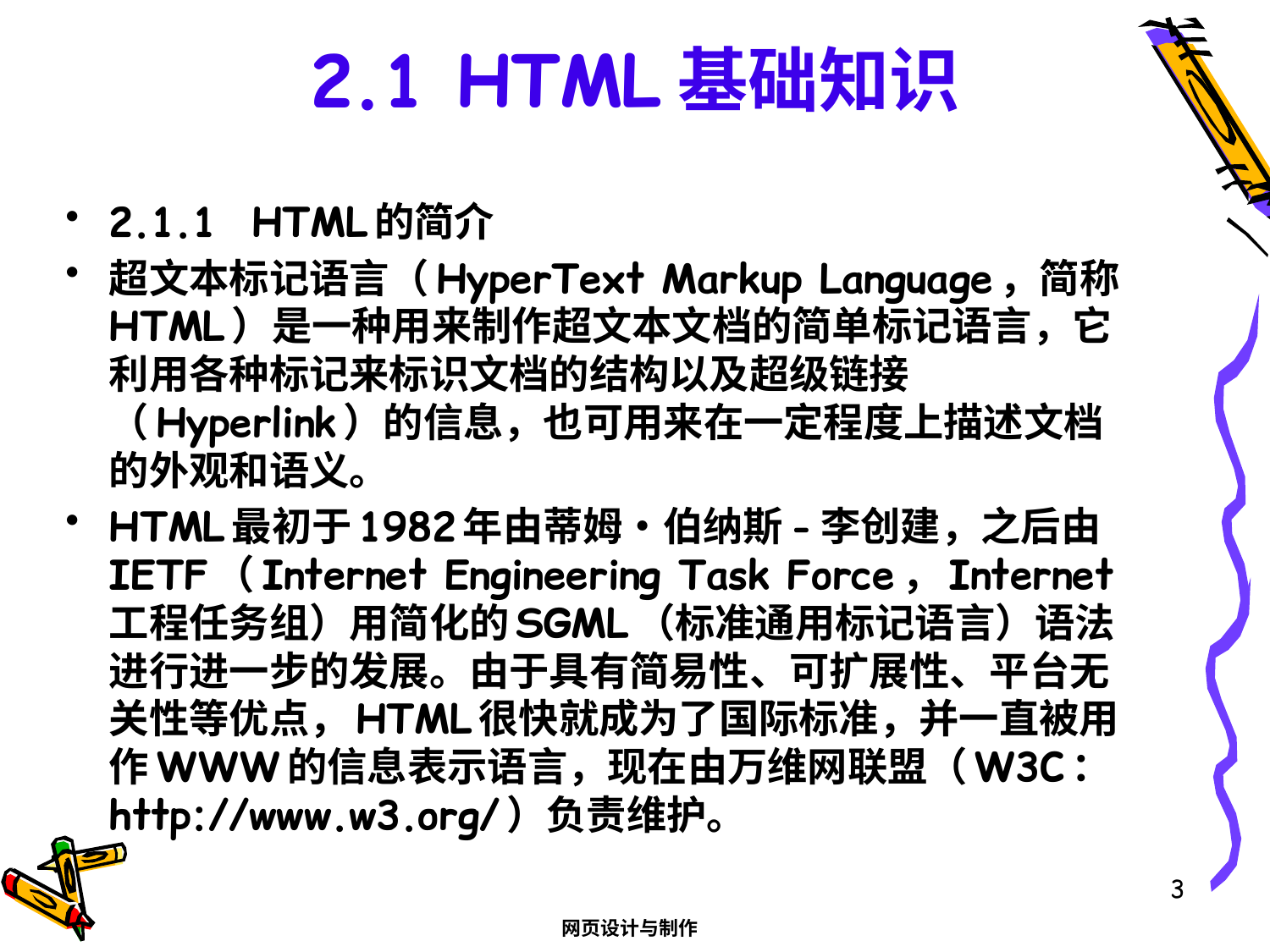

# 2.1 HTML基础知识
2.1.1  HTML的简介
超文本标记语言（HyperText Markup Language，简称HTML）是一种用来制作超文本文档的简单标记语言，它利用各种标记来标识文档的结构以及超级链接（Hyperlink）的信息，也可用来在一定程度上描述文档的外观和语义。
HTML最初于1982年由蒂姆•伯纳斯-李创建，之后由IETF（Internet Engineering Task Force，Internet工程任务组）用简化的SGML（标准通用标记语言）语法进行进一步的发展。由于具有简易性、可扩展性、平台无关性等优点，HTML很快就成为了国际标准，并一直被用作WWW的信息表示语言，现在由万维网联盟（W3C：http://www.w3.org/）负责维护。
3
网页设计与制作